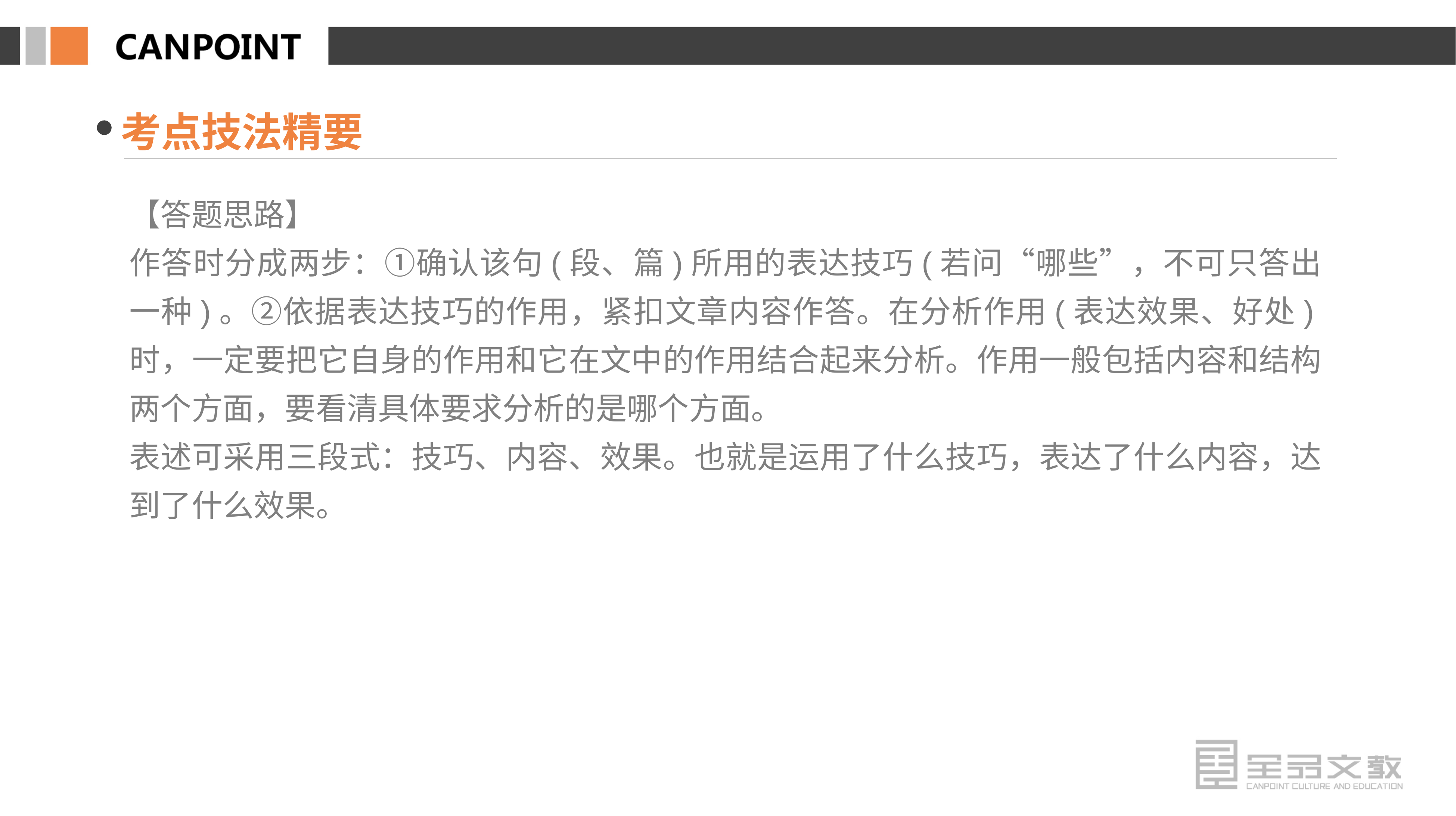

考点技法精要

【答题思路】
作答时分成两步：①确认该句(段、篇)所用的表达技巧(若问“哪些”，不可只答出一种)。②依据表达技巧的作用，紧扣文章内容作答。在分析作用(表达效果、好处)时，一定要把它自身的作用和它在文中的作用结合起来分析。作用一般包括内容和结构两个方面，要看清具体要求分析的是哪个方面。
表述可采用三段式：技巧、内容、效果。也就是运用了什么技巧，表达了什么内容，达到了什么效果。